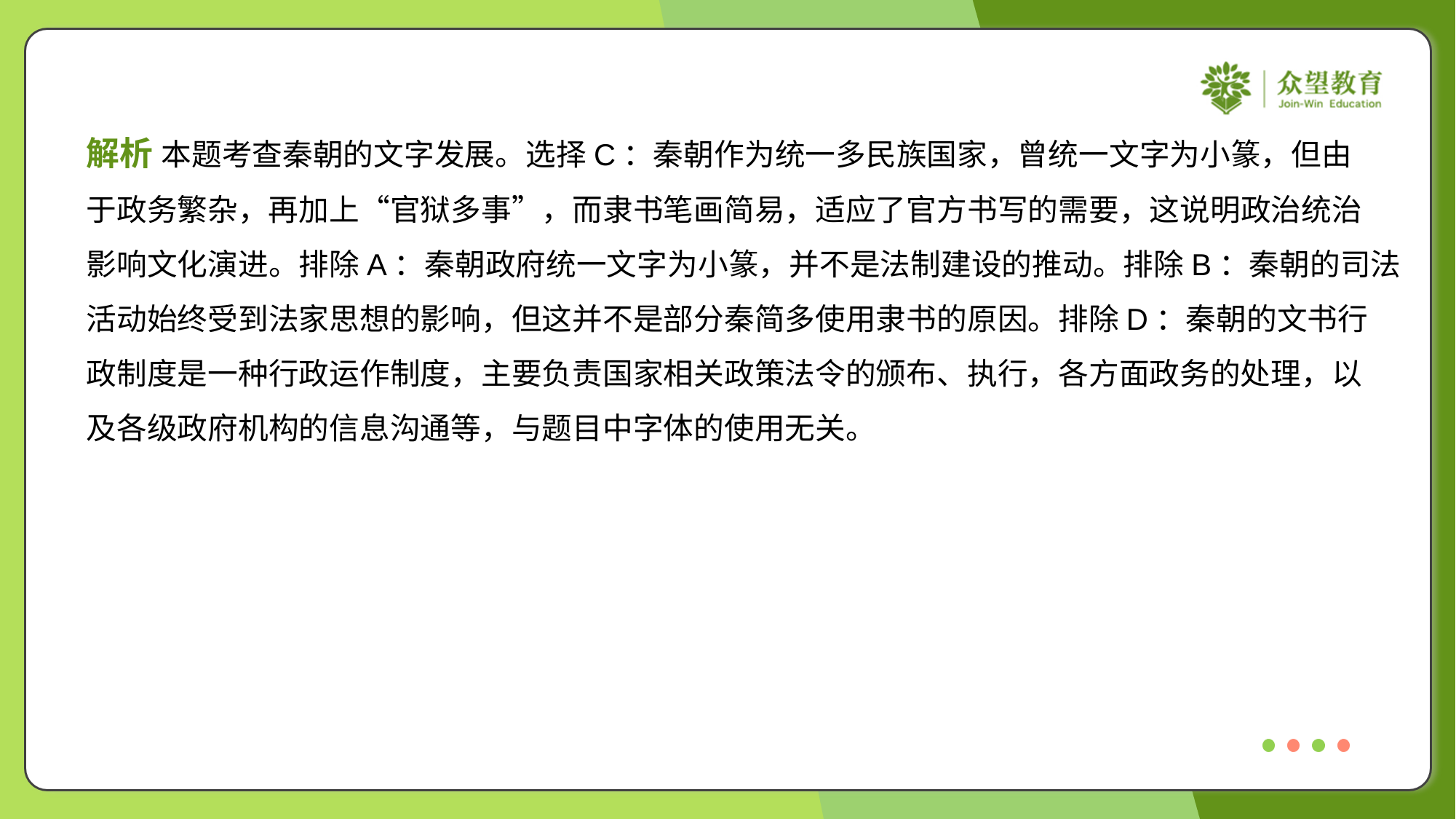

解析 本题考查秦朝的文字发展。选择C：秦朝作为统一多民族国家，曾统一文字为小篆，但由
于政务繁杂，再加上“官狱多事”，而隶书笔画简易，适应了官方书写的需要，这说明政治统治
影响文化演进。排除A：秦朝政府统一文字为小篆，并不是法制建设的推动。排除B：秦朝的司法
活动始终受到法家思想的影响，但这并不是部分秦简多使用隶书的原因。排除D：秦朝的文书行
政制度是一种行政运作制度，主要负责国家相关政策法令的颁布、执行，各方面政务的处理，以
及各级政府机构的信息沟通等，与题目中字体的使用无关。